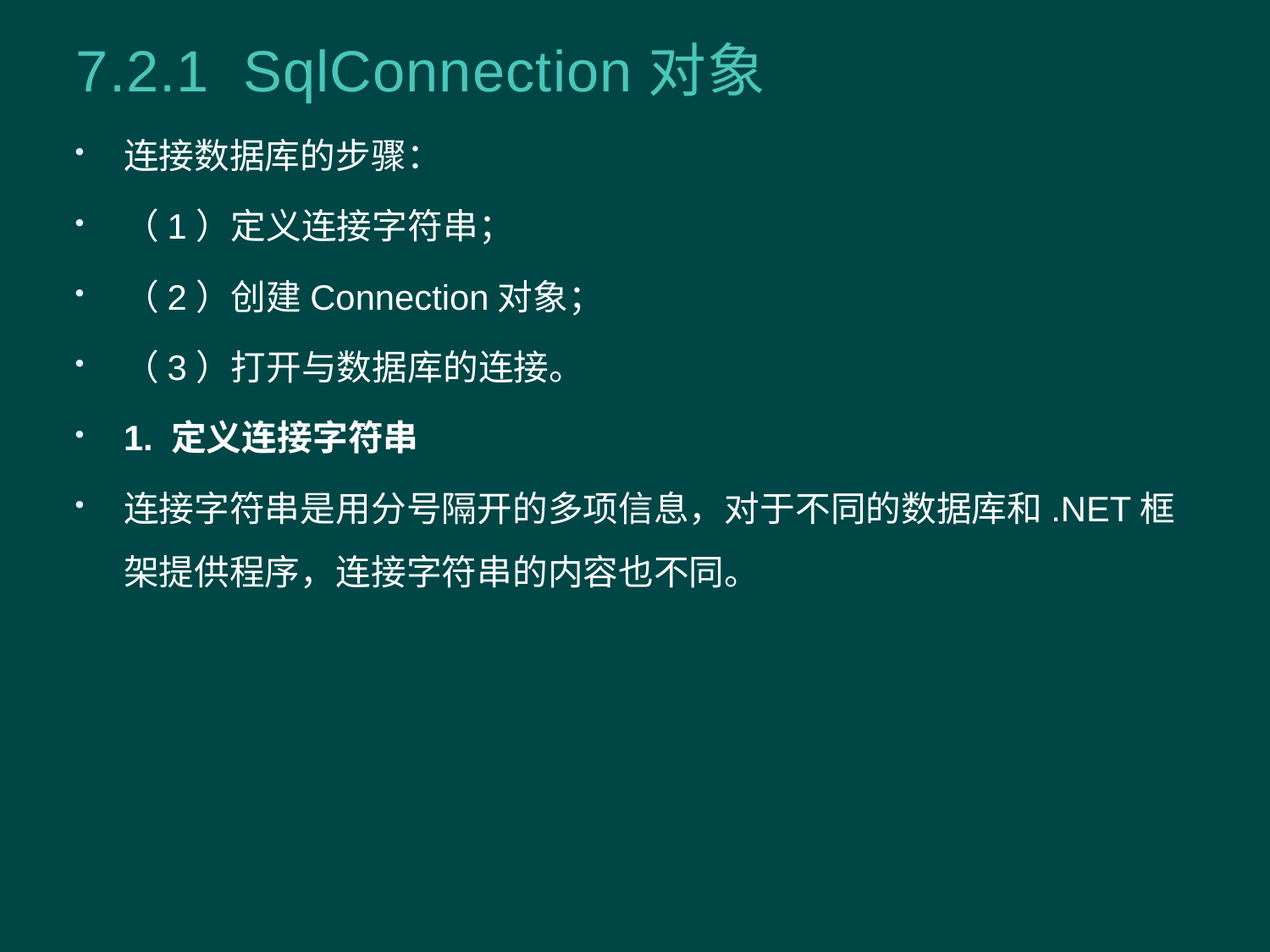

7.2.1  SqlConnection对象

连接数据库的步骤：
（1）定义连接字符串；
（2）创建Connection对象；
（3）打开与数据库的连接。
1. 定义连接字符串
连接字符串是用分号隔开的多项信息，对于不同的数据库和.NET框架提供程序，连接字符串的内容也不同。